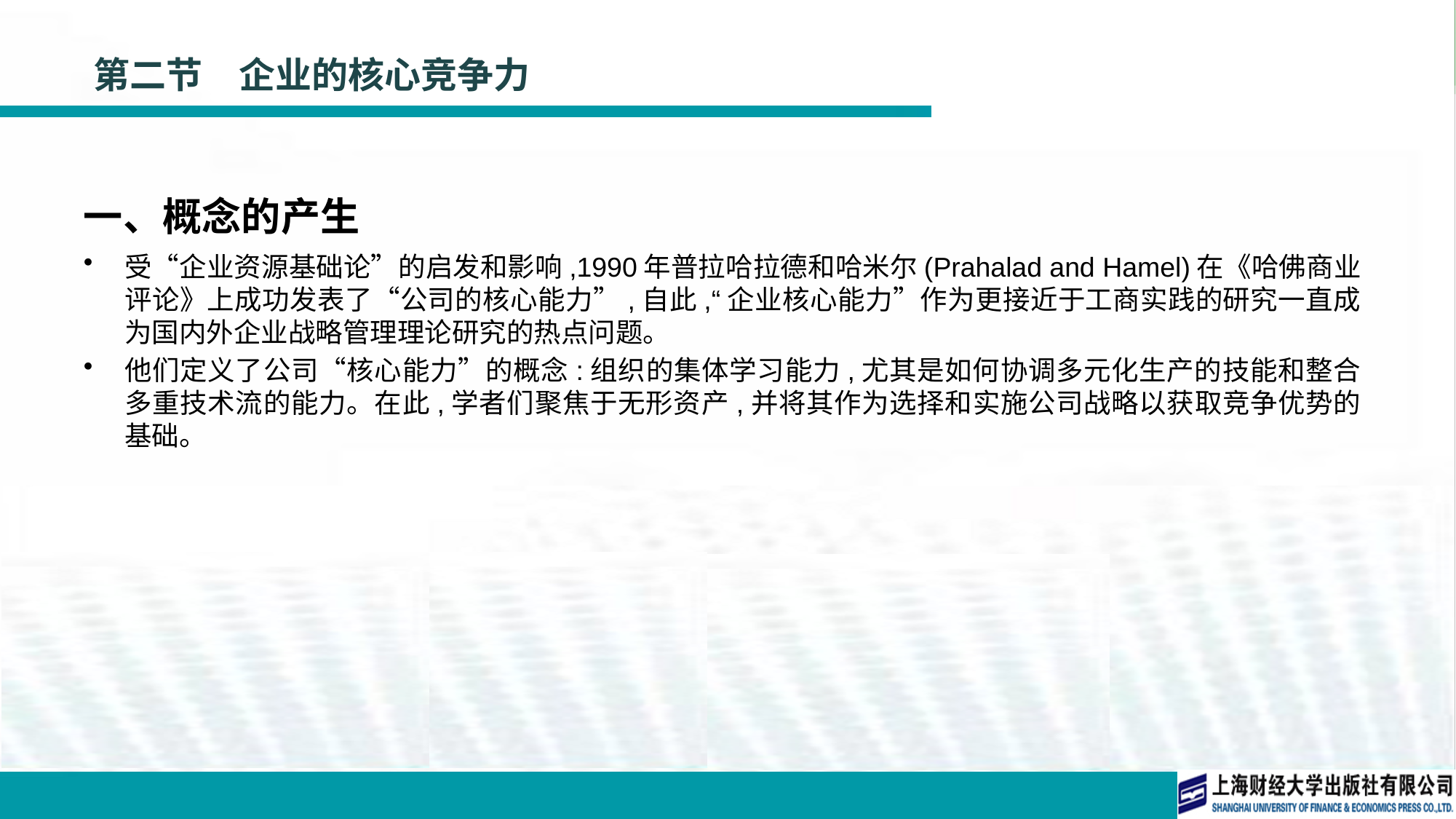

# 第二节　企业的核心竞争力
一、概念的产生
受“企业资源基础论”的启发和影响,1990年普拉哈拉德和哈米尔(Prahalad and Hamel)在《哈佛商业评论》上成功发表了“公司的核心能力”,自此,“企业核心能力”作为更接近于工商实践的研究一直成为国内外企业战略管理理论研究的热点问题。
他们定义了公司“核心能力”的概念:组织的集体学习能力,尤其是如何协调多元化生产的技能和整合多重技术流的能力。在此,学者们聚焦于无形资产,并将其作为选择和实施公司战略以获取竞争优势的基础。